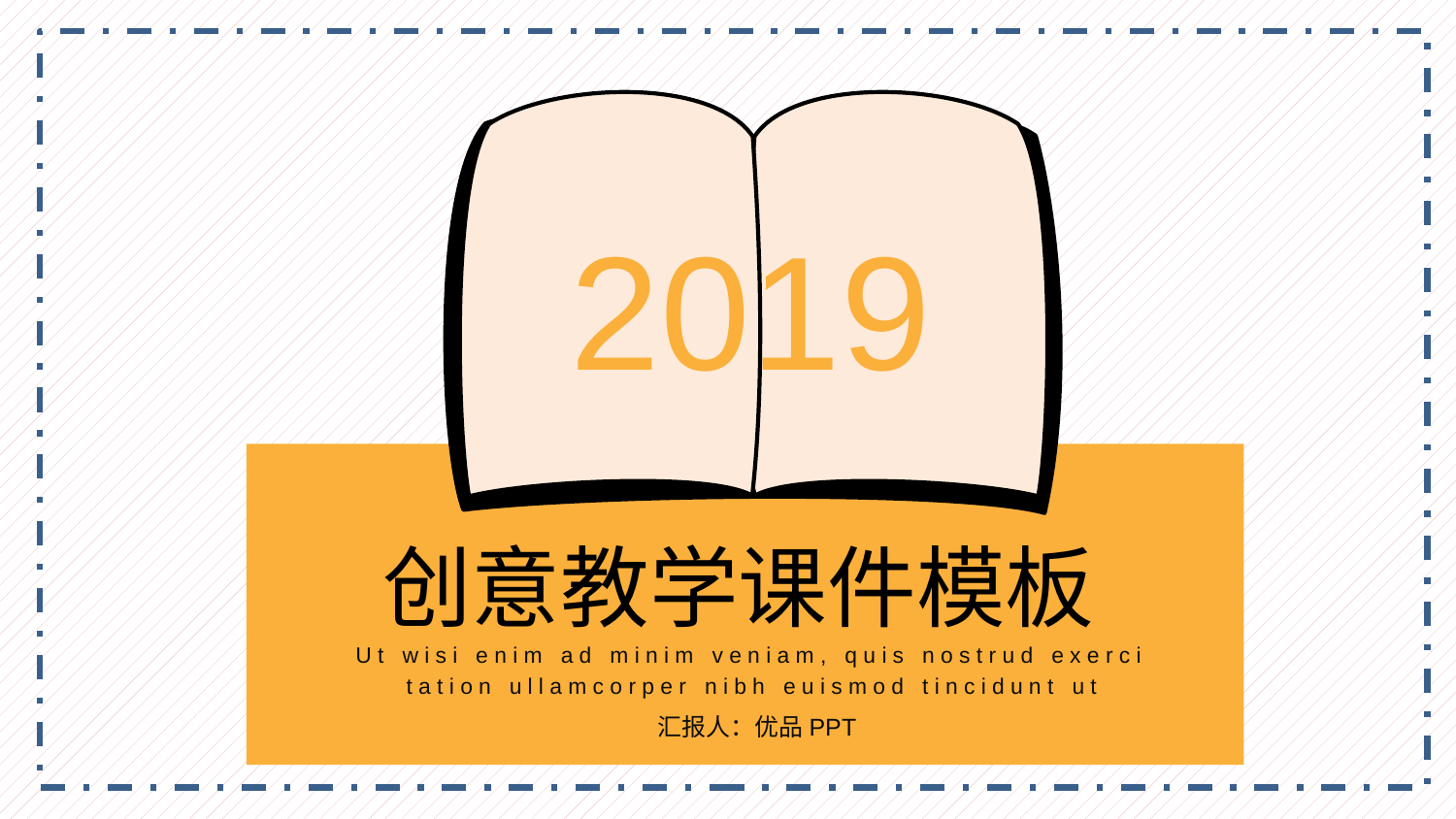

2019

创意教学课件模板
Ut wisi enim ad minim veniam, quis nostrud exerci tation ullamcorper nibh euismod tincidunt ut
汇报人：优品PPT